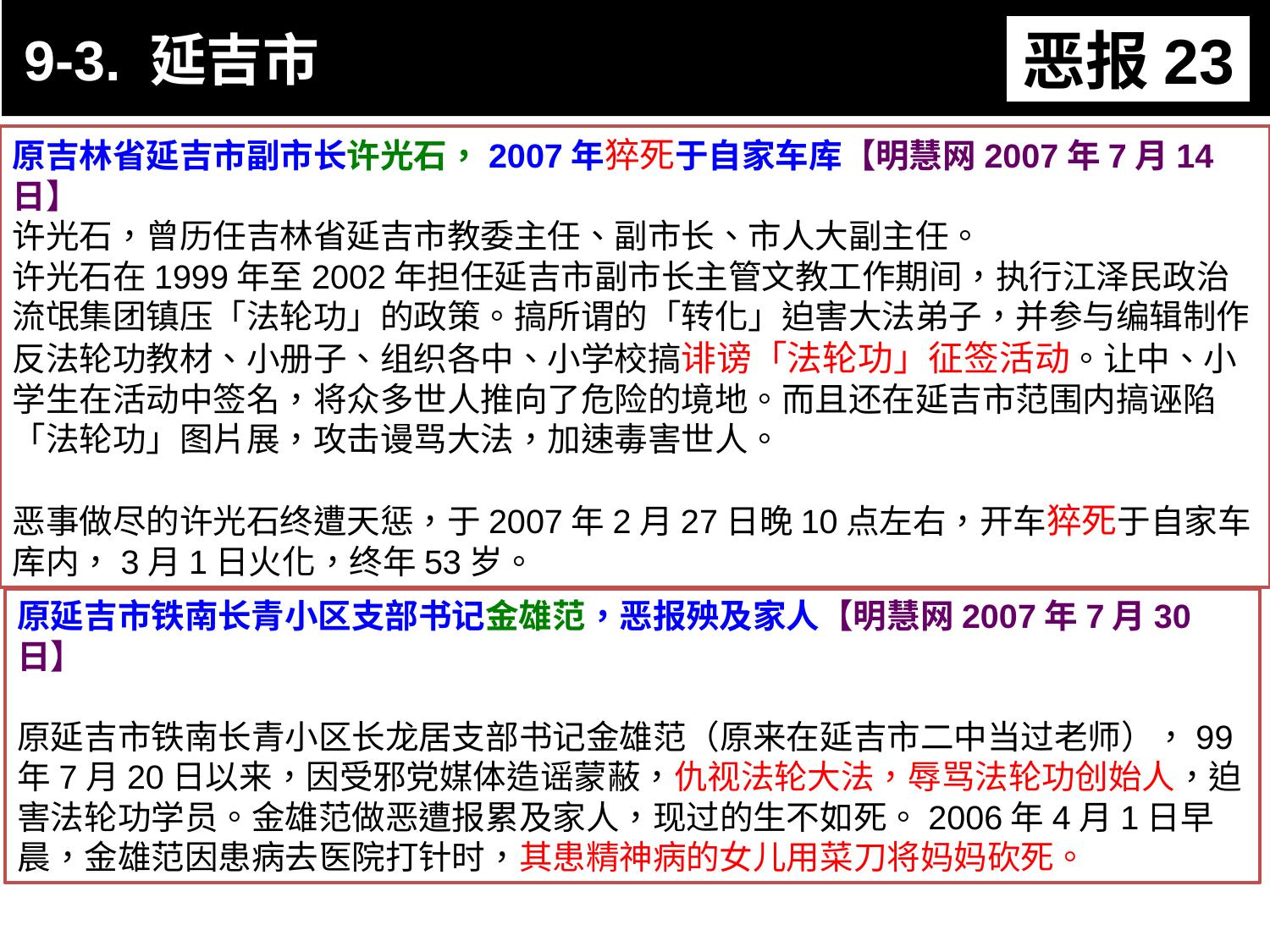

9-3. 延吉市

恶报23
11-3. XX市官员恶报实例
原吉林省延吉市副市长许光石，2007年猝死于自家车库【明慧网2007年7月14日】
许光石，曾历任吉林省延吉市教委主任、副市长、市人大副主任。
许光石在1999年至2002年担任延吉市副市长主管文教工作期间，执行江泽民政治流氓集团镇压「法轮功」的政策。搞所谓的「转化」迫害大法弟子，并参与编辑制作反法轮功教材、小册子、组织各中、小学校搞诽谤「法轮功」征签活动。让中、小学生在活动中签名，将众多世人推向了危险的境地。而且还在延吉市范围内搞诬陷「法轮功」图片展，攻击谩骂大法，加速毒害世人。

恶事做尽的许光石终遭天惩，于2007年2月27日晚10点左右，开车猝死于自家车库内，3月1日火化，终年53岁。
原延吉市铁南长青小区支部书记金雄范，恶报殃及家人【明慧网2007年7月30日】

原延吉市铁南长青小区长龙居支部书记金雄范（原来在延吉市二中当过老师），99年7月20日以来，因受邪党媒体造谣蒙蔽，仇视法轮大法，辱骂法轮功创始人，迫害法轮功学员。金雄范做恶遭报累及家人，现过的生不如死。2006年4月1日早晨，金雄范因患病去医院打针时，其患精神病的女儿用菜刀将妈妈砍死。